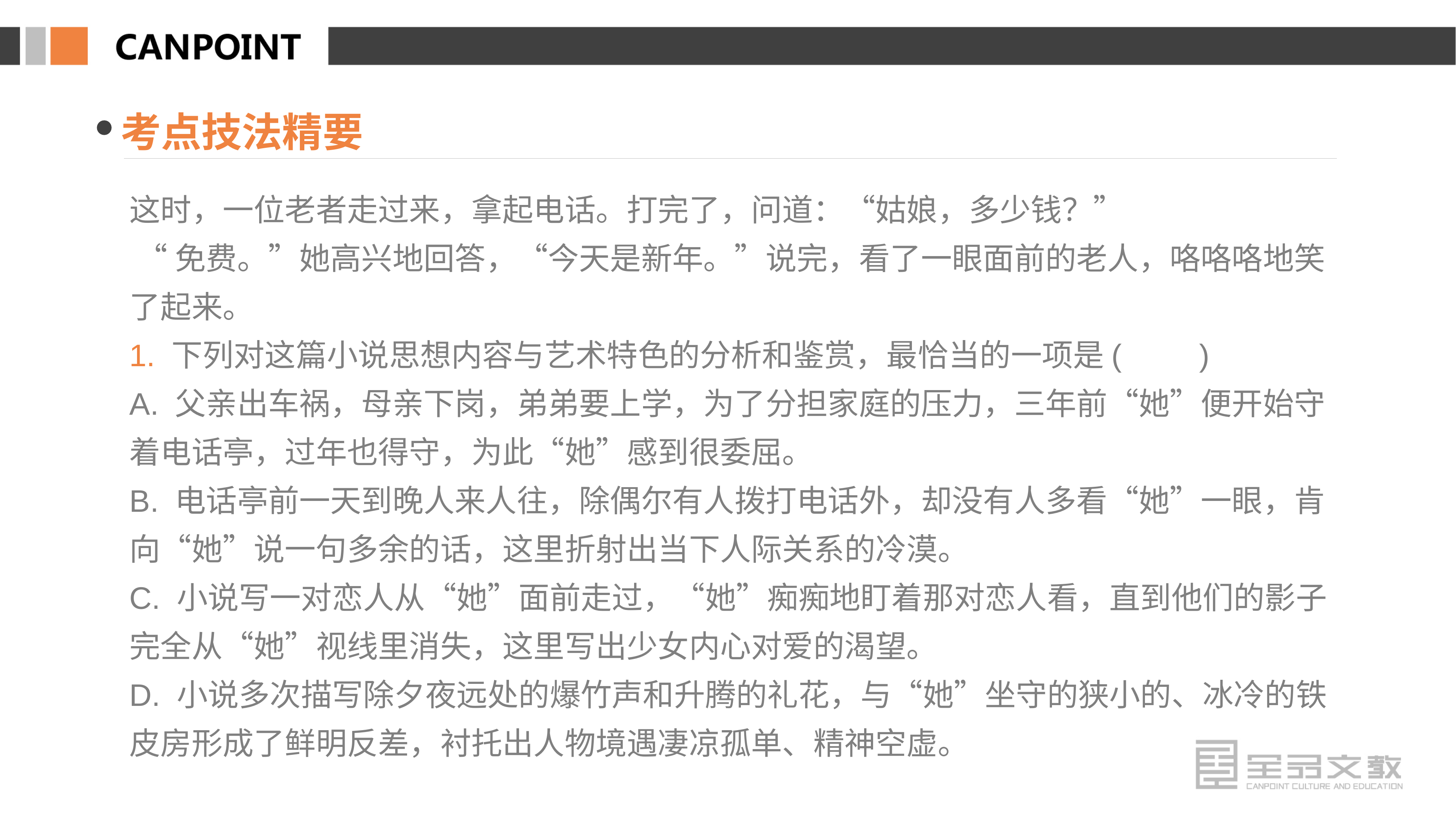

考点技法精要

这时，一位老者走过来，拿起电话。打完了，问道：“姑娘，多少钱？”
 “免费。”她高兴地回答，“今天是新年。”说完，看了一眼面前的老人，咯咯咯地笑了起来。
1. 下列对这篇小说思想内容与艺术特色的分析和鉴赏，最恰当的一项是(　　)
A. 父亲出车祸，母亲下岗，弟弟要上学，为了分担家庭的压力，三年前“她”便开始守着电话亭，过年也得守，为此“她”感到很委屈。
B. 电话亭前一天到晚人来人往，除偶尔有人拨打电话外，却没有人多看“她”一眼，肯向“她”说一句多余的话，这里折射出当下人际关系的冷漠。
C. 小说写一对恋人从“她”面前走过，“她”痴痴地盯着那对恋人看，直到他们的影子完全从“她”视线里消失，这里写出少女内心对爱的渴望。
D. 小说多次描写除夕夜远处的爆竹声和升腾的礼花，与“她”坐守的狭小的、冰冷的铁皮房形成了鲜明反差，衬托出人物境遇凄凉孤单、精神空虚。